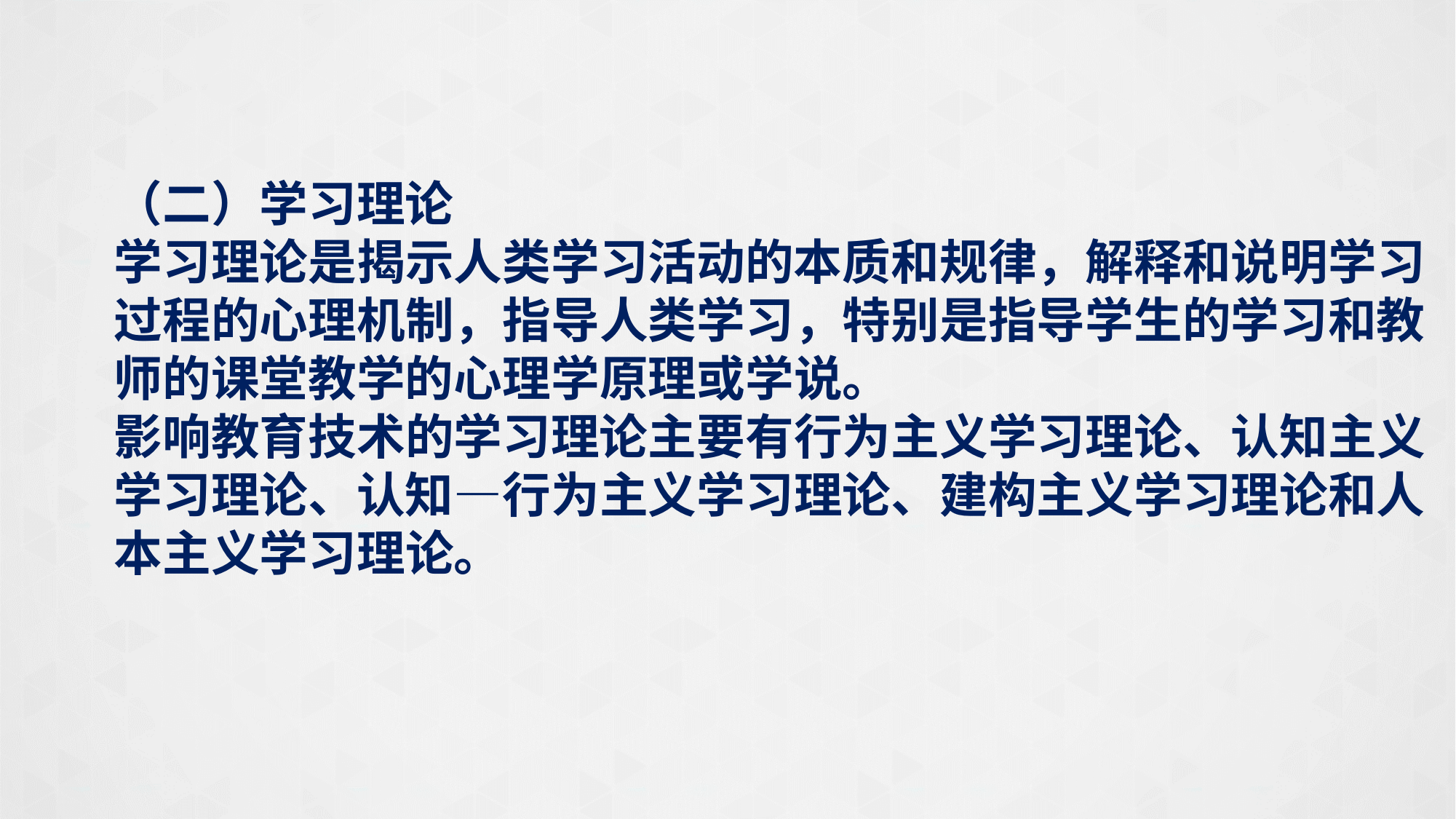

（二）学习理论
学习理论是揭示人类学习活动的本质和规律，解释和说明学习过程的心理机制，指导人类学习，特别是指导学生的学习和教师的课堂教学的心理学原理或学说。
影响教育技术的学习理论主要有行为主义学习理论、认知主义学习理论、认知—行为主义学习理论、建构主义学习理论和人本主义学习理论。